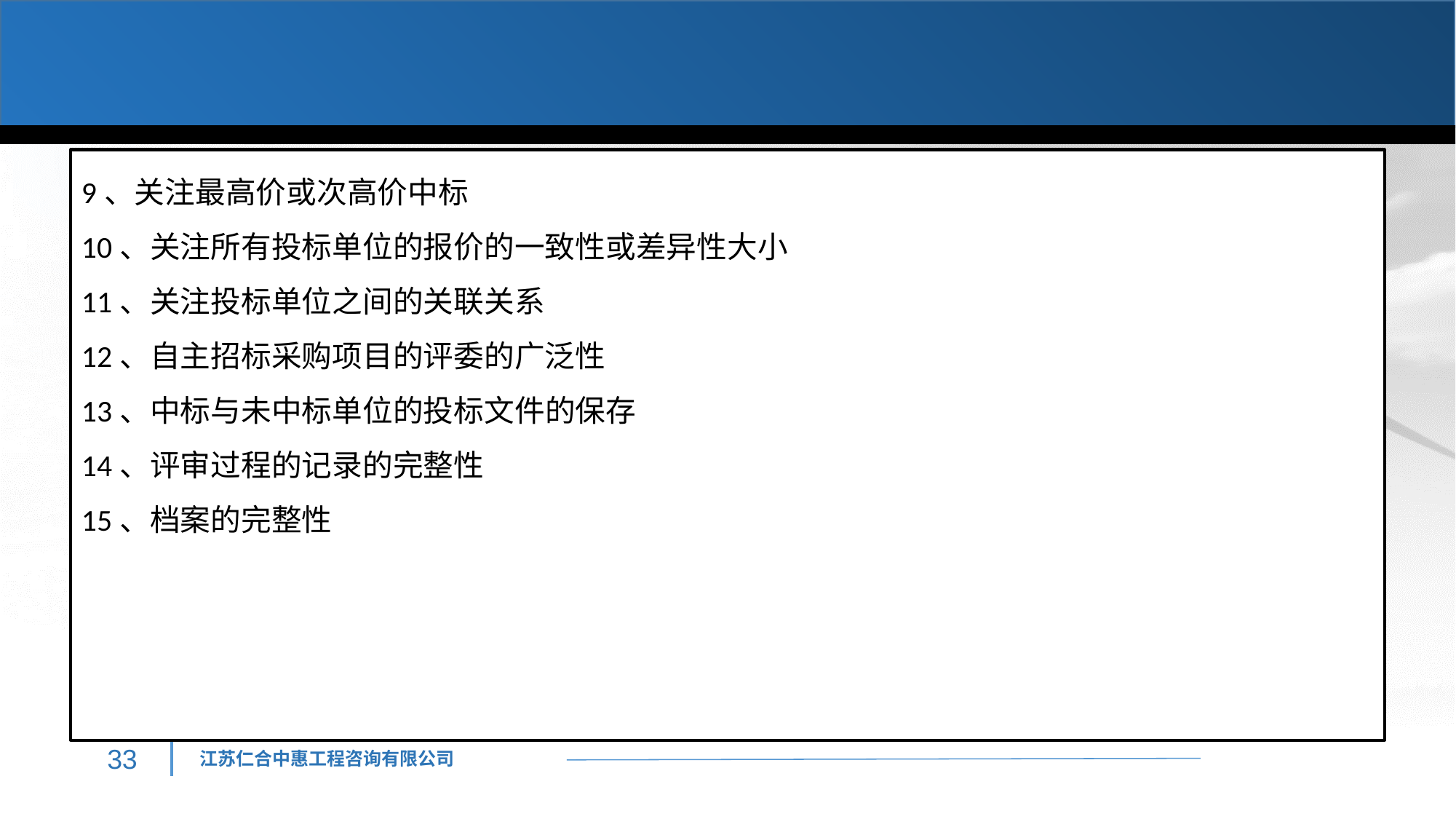

9、关注最高价或次高价中标
10、关注所有投标单位的报价的一致性或差异性大小
11、关注投标单位之间的关联关系
12、自主招标采购项目的评委的广泛性
13、中标与未中标单位的投标文件的保存
14、评审过程的记录的完整性
15、档案的完整性

33